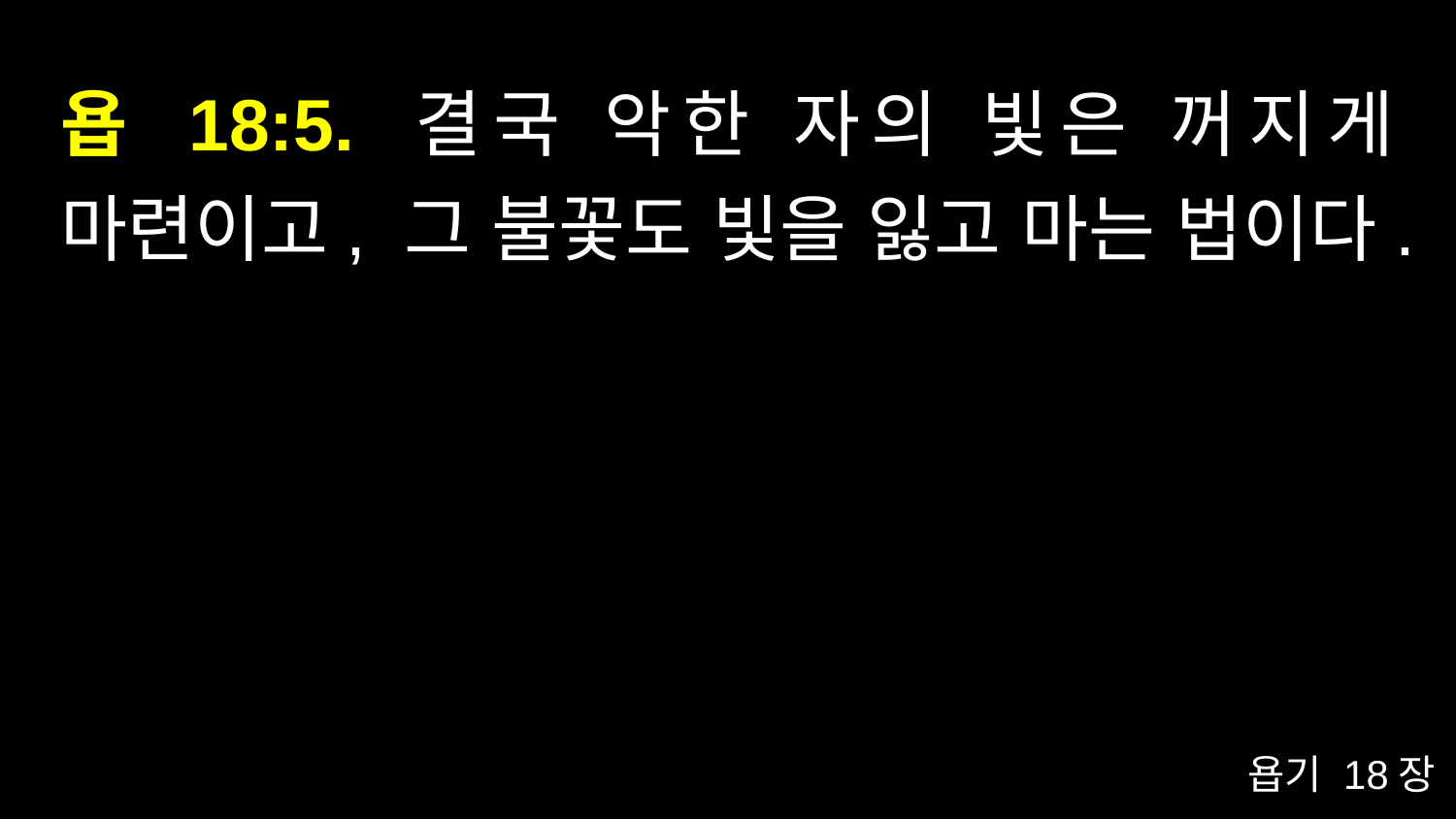

# 욥 18:5. 결국 악한 자의 빛은 꺼지게 마련이고, 그 불꽃도 빛을 잃고 마는 법이다.
욥기 18장